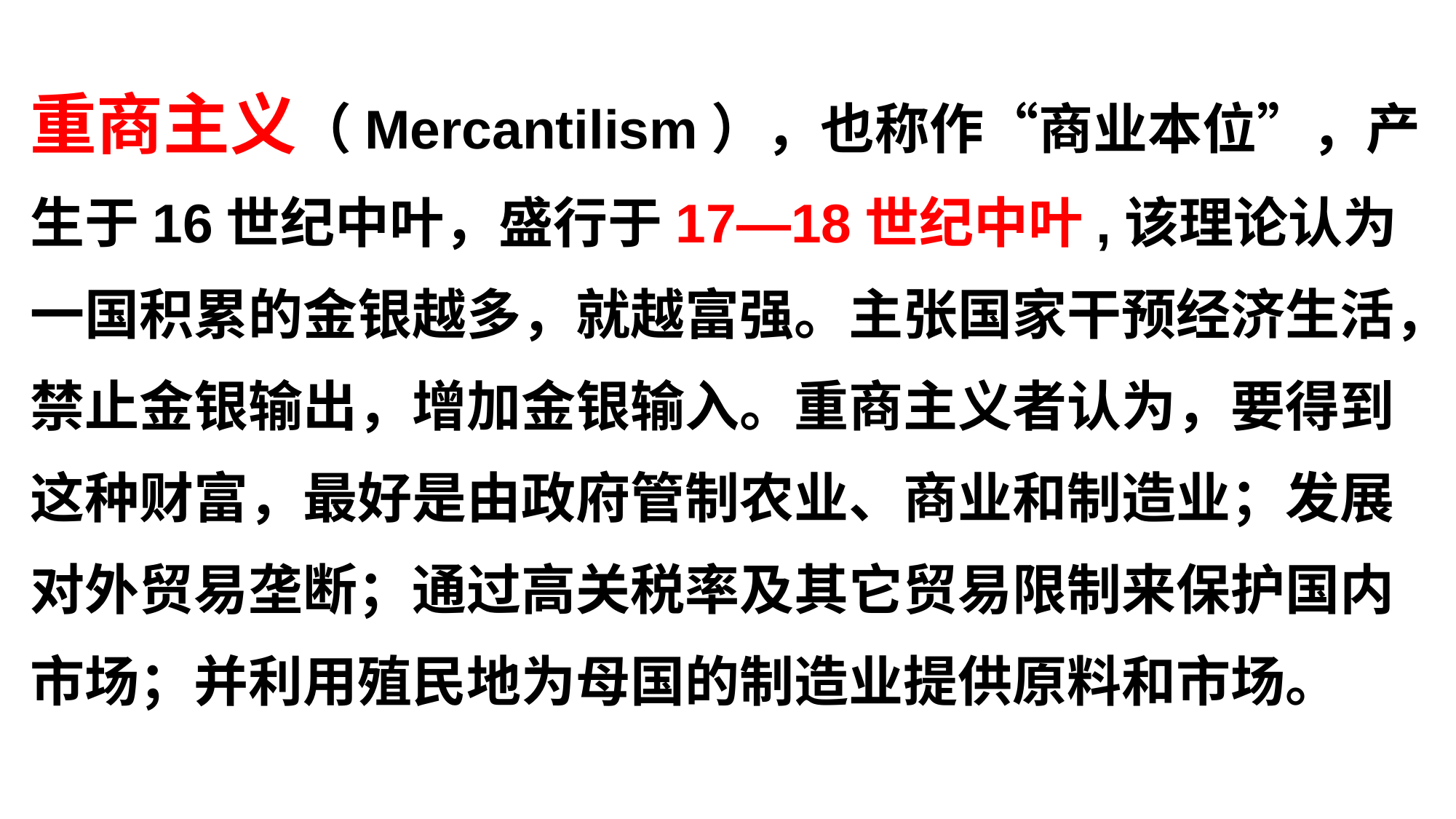

重商主义（Mercantilism），也称作“商业本位”，产生于16世纪中叶，盛行于17—18世纪中叶,该理论认为一国积累的金银越多，就越富强。主张国家干预经济生活，禁止金银输出，增加金银输入。重商主义者认为，要得到这种财富，最好是由政府管制农业、商业和制造业；发展对外贸易垄断；通过高关税率及其它贸易限制来保护国内市场；并利用殖民地为母国的制造业提供原料和市场。